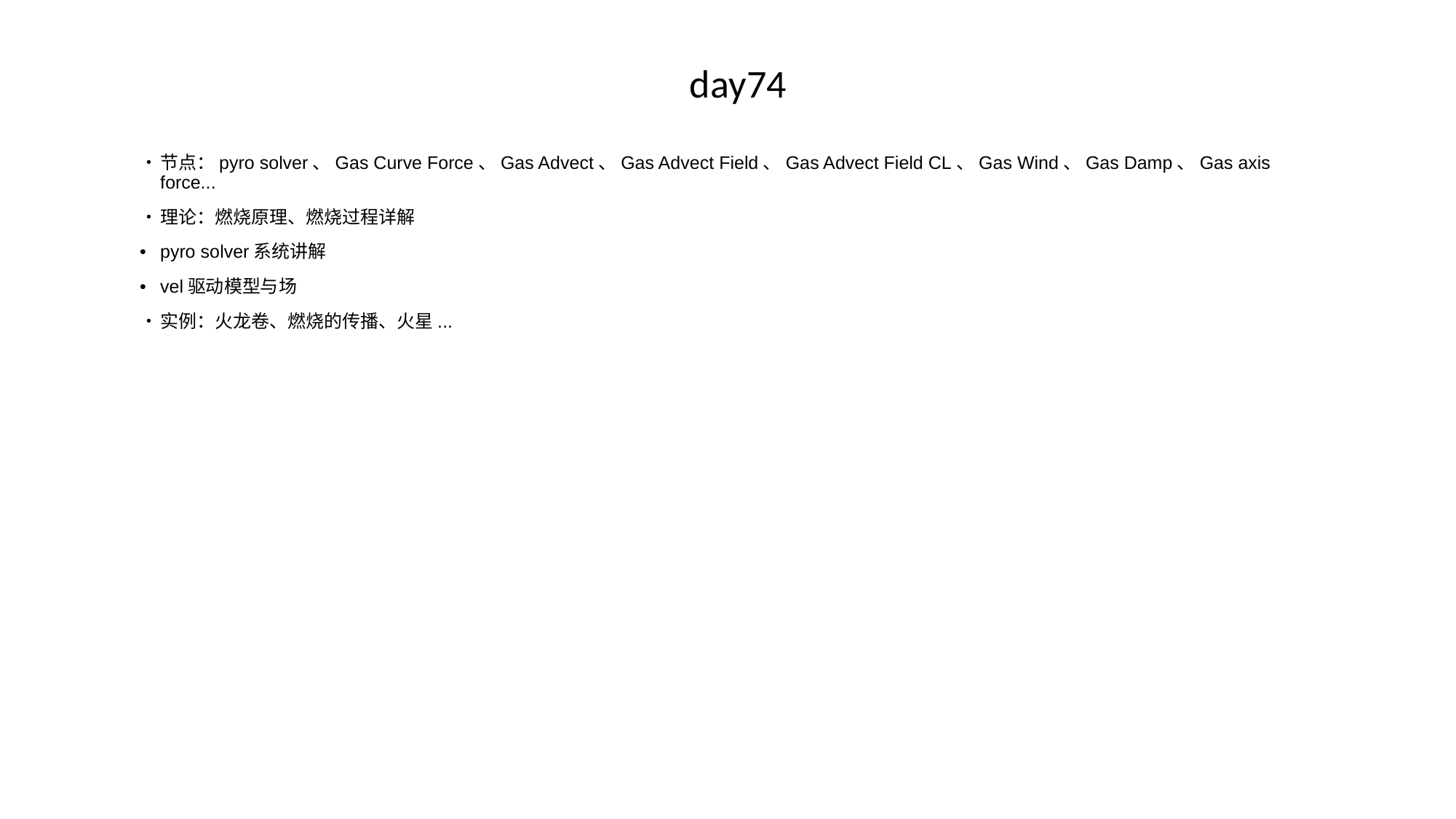

# day74
•	节点：pyro solver、Gas Curve Force、Gas Advect、Gas Advect Field、Gas Advect Field CL、Gas Wind、Gas Damp、Gas axis force...
•	理论：燃烧原理、燃烧过程详解
•	pyro solver系统讲解
•	vel驱动模型与场
•	实例：火龙卷、燃烧的传播、火星...